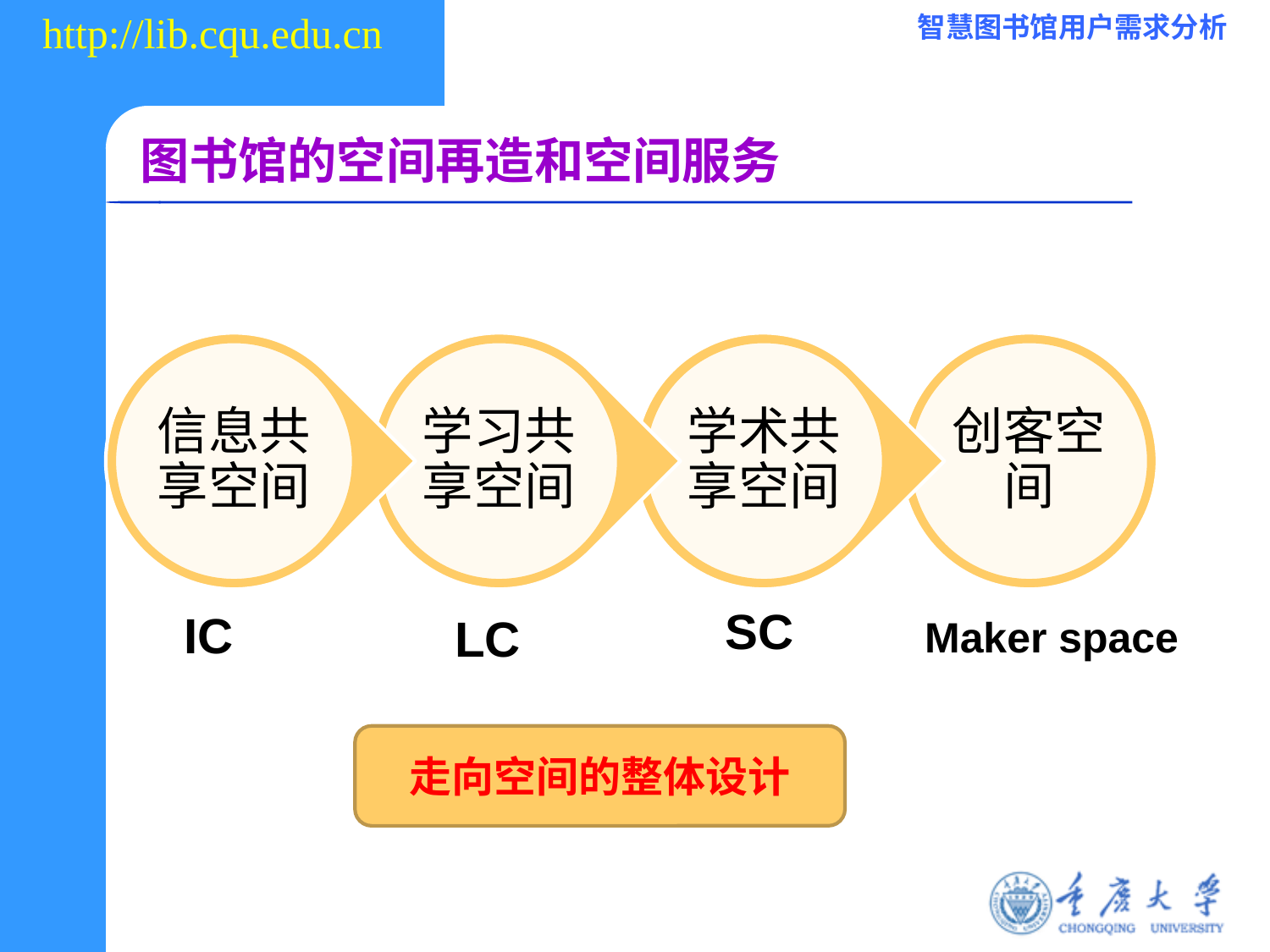

# 图书馆的空间再造和空间服务
创客空间
学术共享空间
学习共享空间
信息共享空间
SC
IC
LC
Maker space
走向空间的整体设计